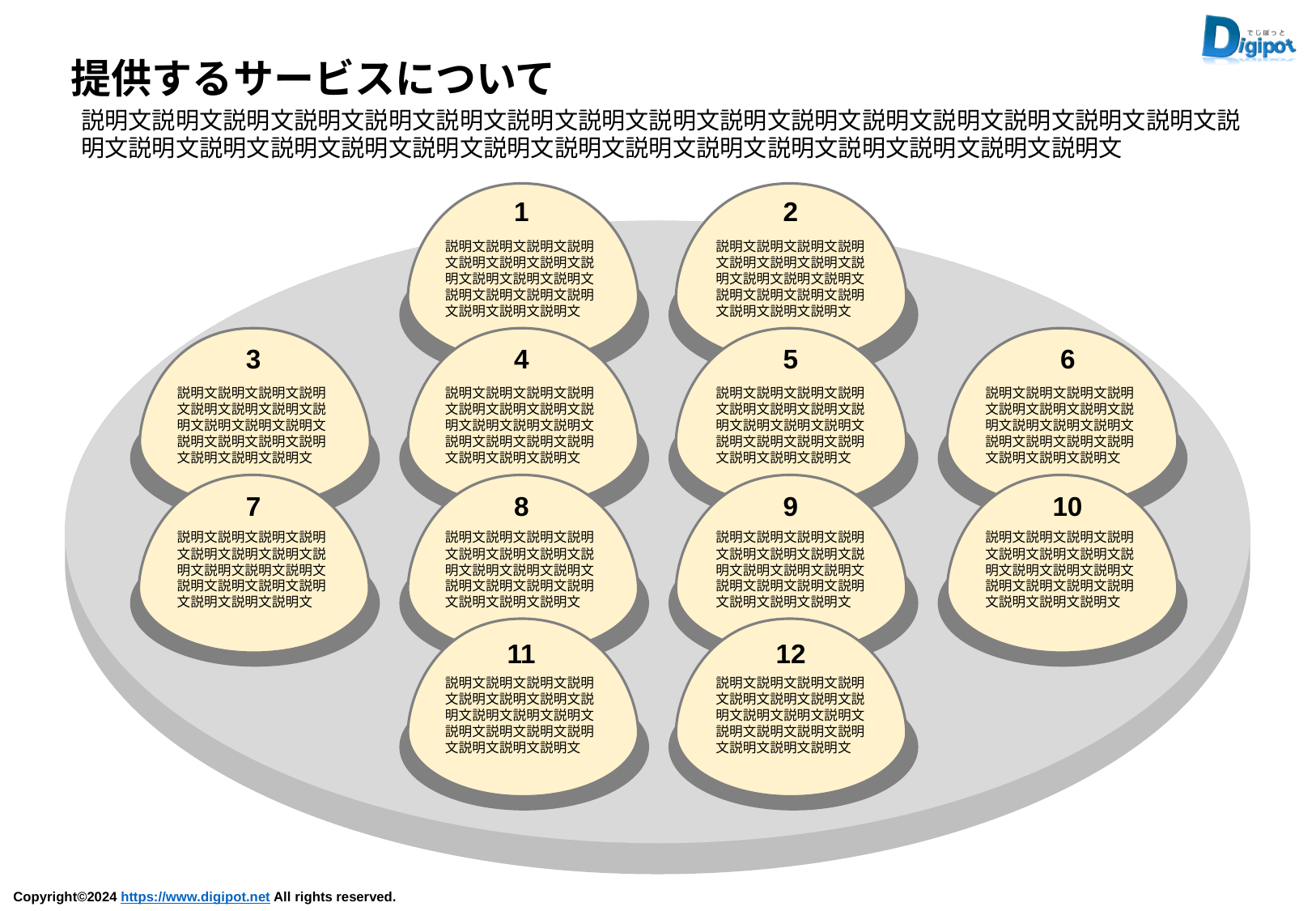

提供するサービスについて
説明文説明文説明文説明文説明文説明文説明文説明文説明文説明文説明文説明文説明文説明文説明文説明文説明文説明文説明文説明文説明文説明文説明文説明文説明文説明文説明文説明文説明文説明文説明文

1
2

説明文説明文説明文説明文説明文説明文説明文説明文説明文説明文説明文説明文説明文説明文説明文説明文説明文説明文
説明文説明文説明文説明文説明文説明文説明文説明文説明文説明文説明文説明文説明文説明文説明文説明文説明文説明文

3
4
5
6
説明文説明文説明文説明文説明文説明文説明文説明文説明文説明文説明文説明文説明文説明文説明文説明文説明文説明文
説明文説明文説明文説明文説明文説明文説明文説明文説明文説明文説明文説明文説明文説明文説明文説明文説明文説明文
説明文説明文説明文説明文説明文説明文説明文説明文説明文説明文説明文説明文説明文説明文説明文説明文説明文説明文
説明文説明文説明文説明文説明文説明文説明文説明文説明文説明文説明文説明文説明文説明文説明文説明文説明文説明文

7
8
9
10
説明文説明文説明文説明文説明文説明文説明文説明文説明文説明文説明文説明文説明文説明文説明文説明文説明文説明文
説明文説明文説明文説明文説明文説明文説明文説明文説明文説明文説明文説明文説明文説明文説明文説明文説明文説明文
説明文説明文説明文説明文説明文説明文説明文説明文説明文説明文説明文説明文説明文説明文説明文説明文説明文説明文
説明文説明文説明文説明文説明文説明文説明文説明文説明文説明文説明文説明文説明文説明文説明文説明文説明文説明文

11
12
説明文説明文説明文説明文説明文説明文説明文説明文説明文説明文説明文説明文説明文説明文説明文説明文説明文説明文
説明文説明文説明文説明文説明文説明文説明文説明文説明文説明文説明文説明文説明文説明文説明文説明文説明文説明文